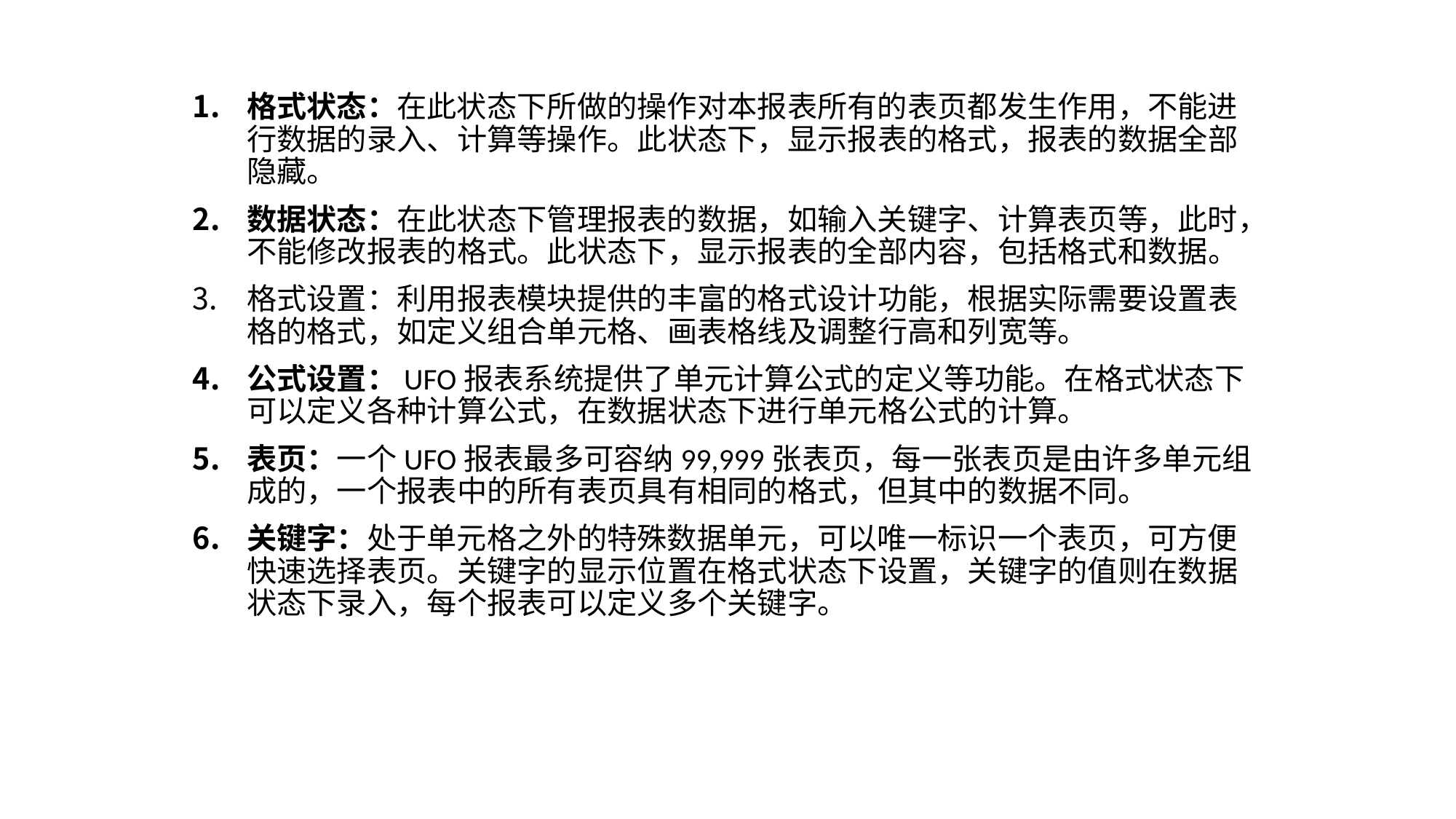

格式状态：在此状态下所做的操作对本报表所有的表页都发生作用，不能进行数据的录入、计算等操作。此状态下，显示报表的格式，报表的数据全部隐藏。
数据状态：在此状态下管理报表的数据，如输入关键字、计算表页等，此时，不能修改报表的格式。此状态下，显示报表的全部内容，包括格式和数据。
格式设置：利用报表模块提供的丰富的格式设计功能，根据实际需要设置表格的格式，如定义组合单元格、画表格线及调整行高和列宽等。
公式设置：UFO报表系统提供了单元计算公式的定义等功能。在格式状态下可以定义各种计算公式，在数据状态下进行单元格公式的计算。
表页：一个UFO报表最多可容纳99,999张表页，每一张表页是由许多单元组成的，一个报表中的所有表页具有相同的格式，但其中的数据不同。
关键字：处于单元格之外的特殊数据单元，可以唯一标识一个表页，可方便快速选择表页。关键字的显示位置在格式状态下设置，关键字的值则在数据状态下录入，每个报表可以定义多个关键字。